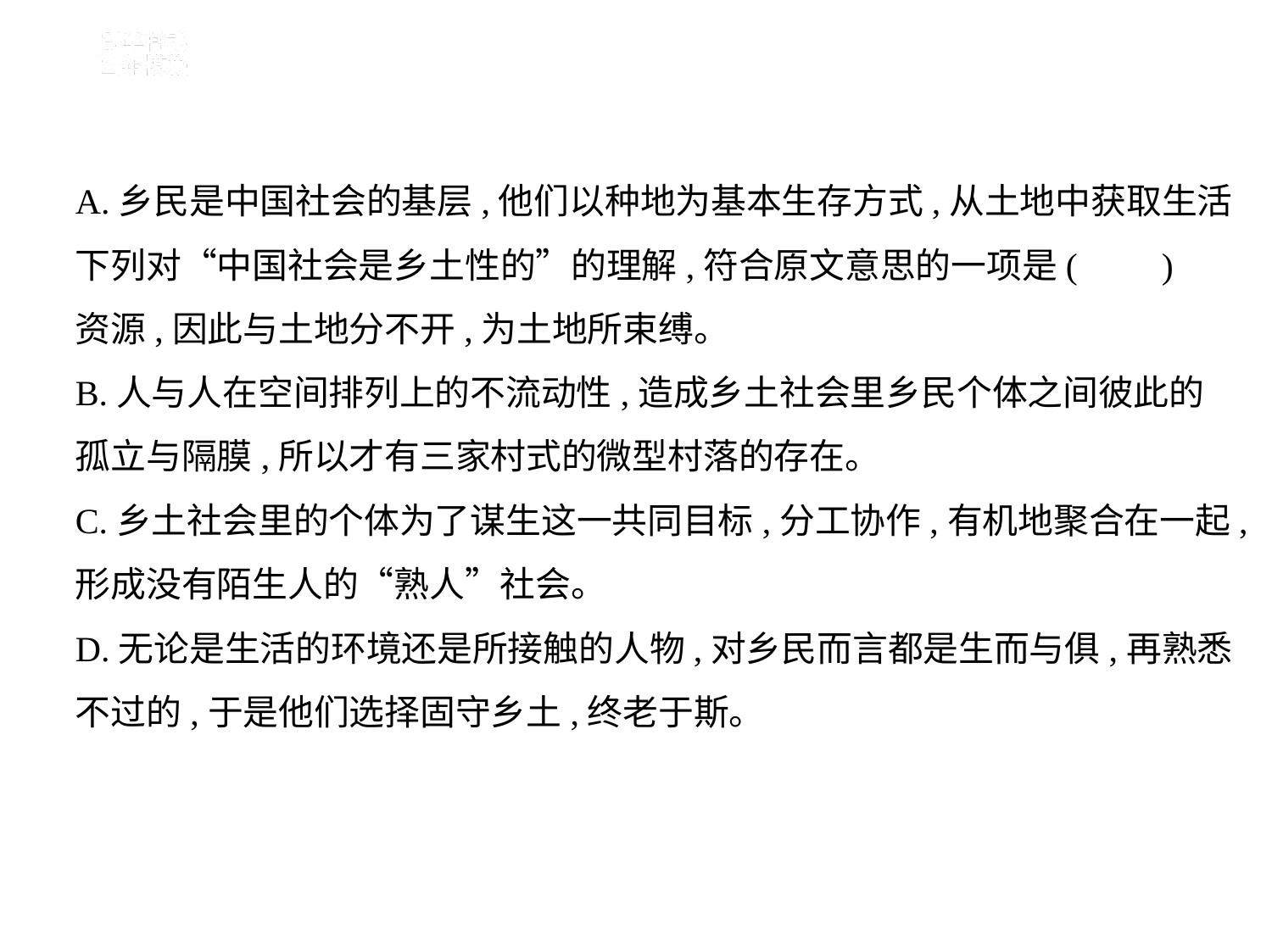

A.乡民是中国社会的基层,他们以种地为基本生存方式,从土地中获取生活
下列对“中国社会是乡土性的”的理解,符合原文意思的一项是(　    )
资源,因此与土地分不开,为土地所束缚。
B.人与人在空间排列上的不流动性,造成乡土社会里乡民个体之间彼此的
孤立与隔膜,所以才有三家村式的微型村落的存在。
C.乡土社会里的个体为了谋生这一共同目标,分工协作,有机地聚合在一起,
形成没有陌生人的“熟人”社会。
D.无论是生活的环境还是所接触的人物,对乡民而言都是生而与俱,再熟悉
不过的,于是他们选择固守乡土,终老于斯。